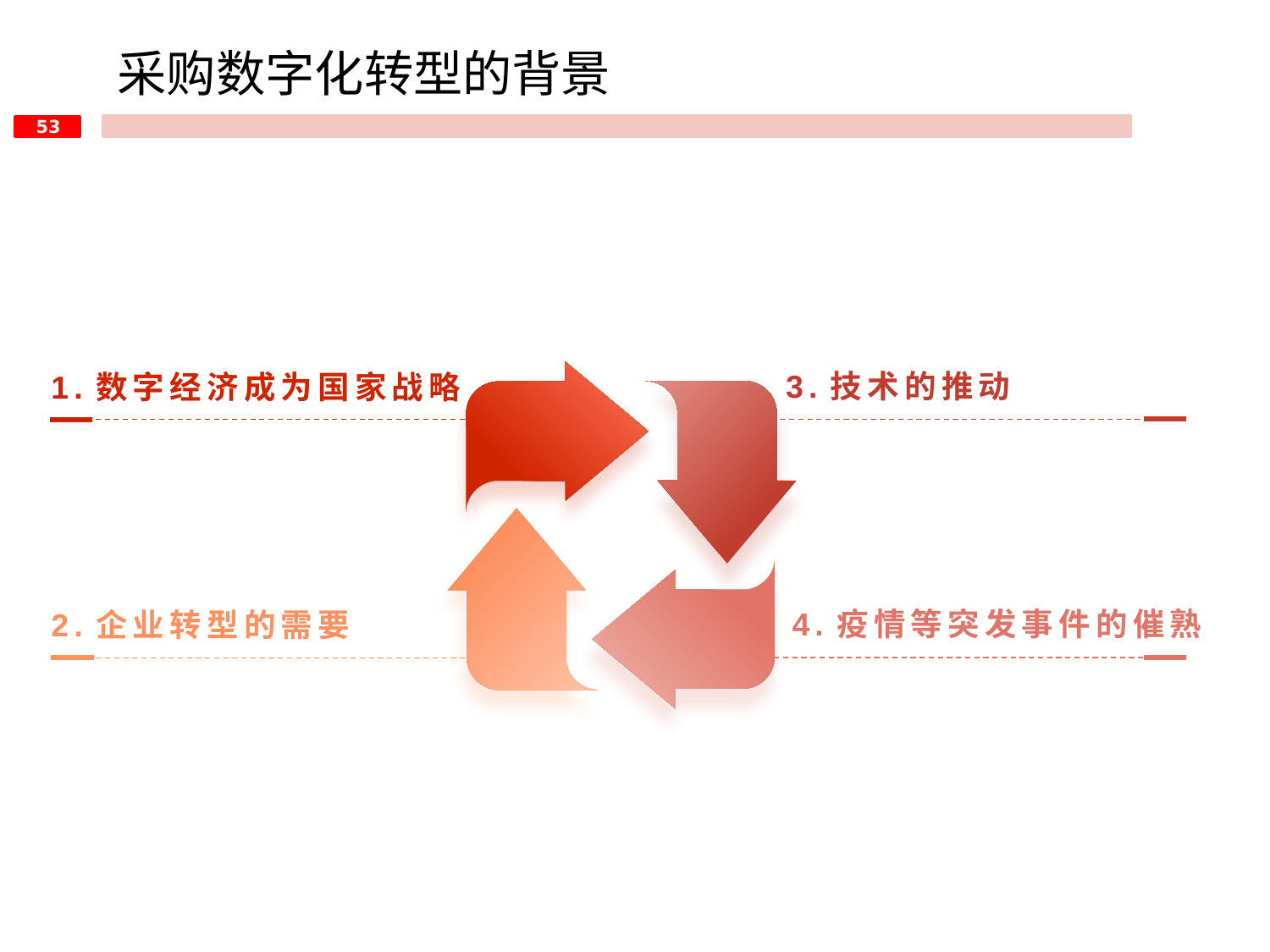

采购数字化转型的背景
53
3.技术的推动
1.数字经济成为国家战略

4.疫情等突发事件的催熟
2.企业转型的需要